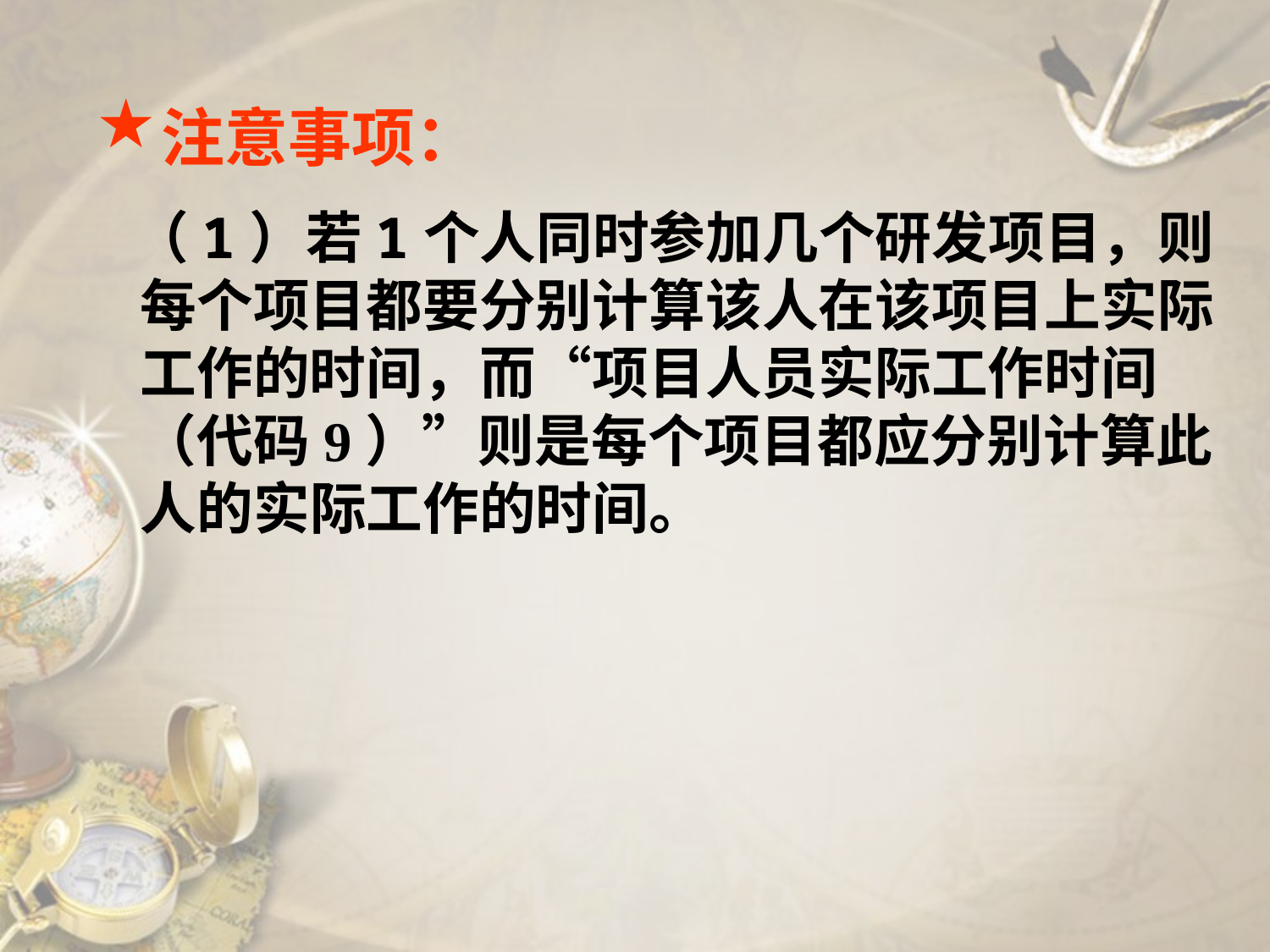

注意事项：
  （1）若1个人同时参加几个研发项目，则每个项目都要分别计算该人在该项目上实际工作的时间，而“项目人员实际工作时间（代码9）”则是每个项目都应分别计算此人的实际工作的时间。